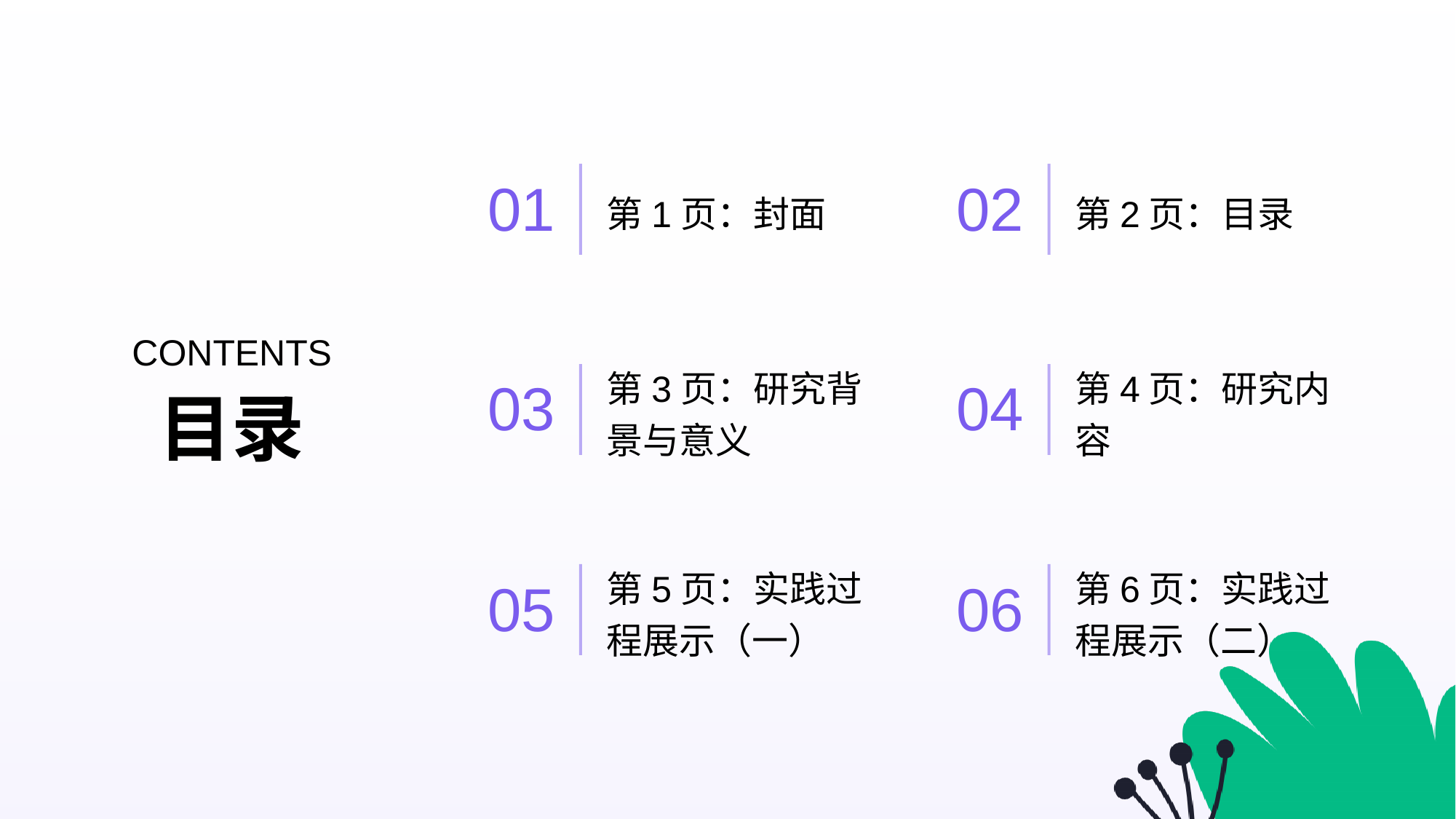

第1页：封面
第2页：目录

01
02
CONTENTS
第3页：研究背景与意义
第4页：研究内容

03
04
目录
第5页：实践过程展示（一）
第6页：实践过程展示（二）

05
06